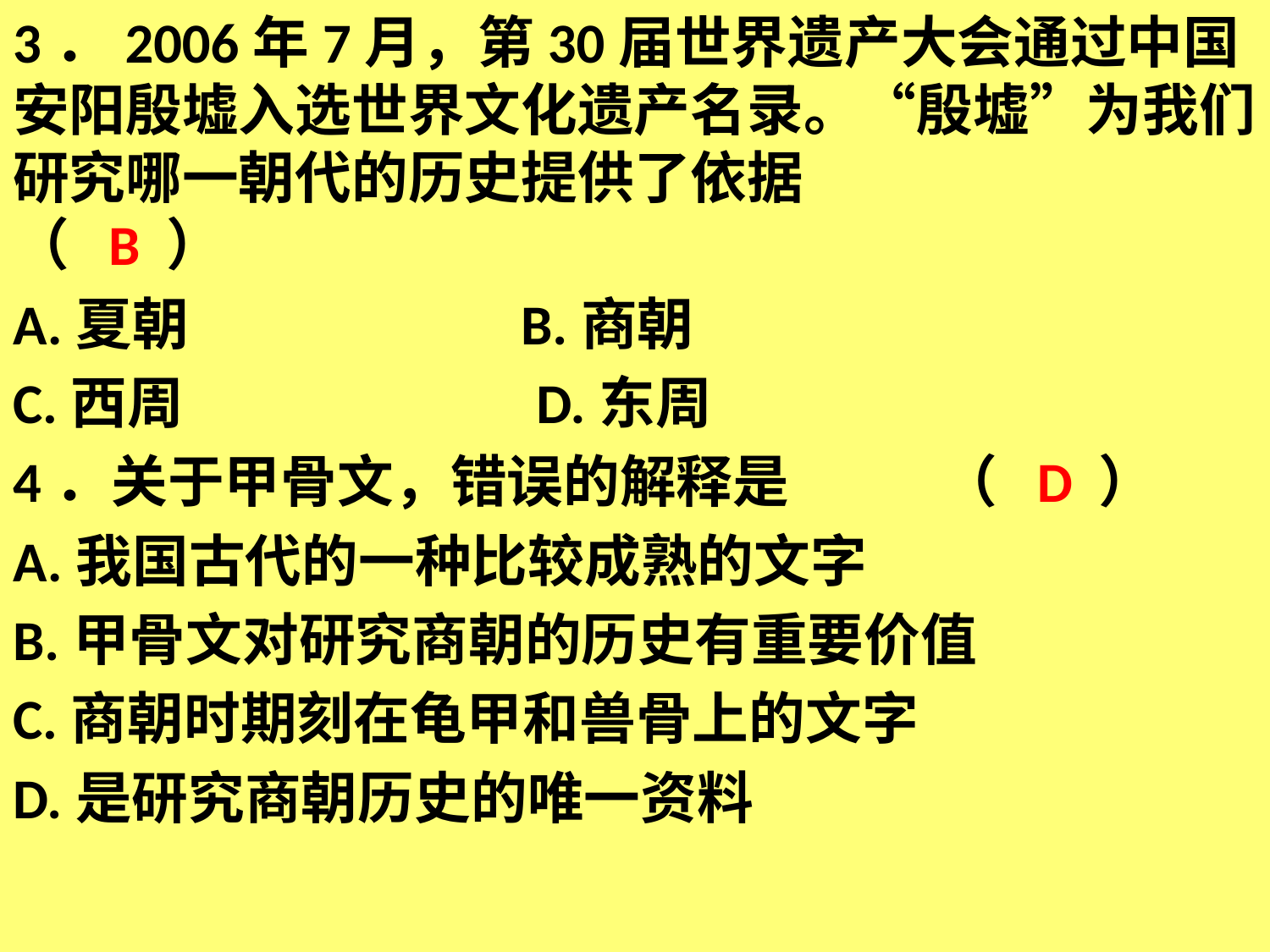

3．2006年7月，第30届世界遗产大会通过中国安阳殷墟入选世界文化遗产名录。“殷墟”为我们研究哪一朝代的历史提供了依据    　　　　  （  B ）
A.夏朝  			B.商朝
C.西周    		          D.东周
4．关于甲骨文，错误的解释是  　　 （  D ）
A.我国古代的一种比较成熟的文字
B.甲骨文对研究商朝的历史有重要价值
C.商朝时期刻在龟甲和兽骨上的文字
D.是研究商朝历史的唯一资料